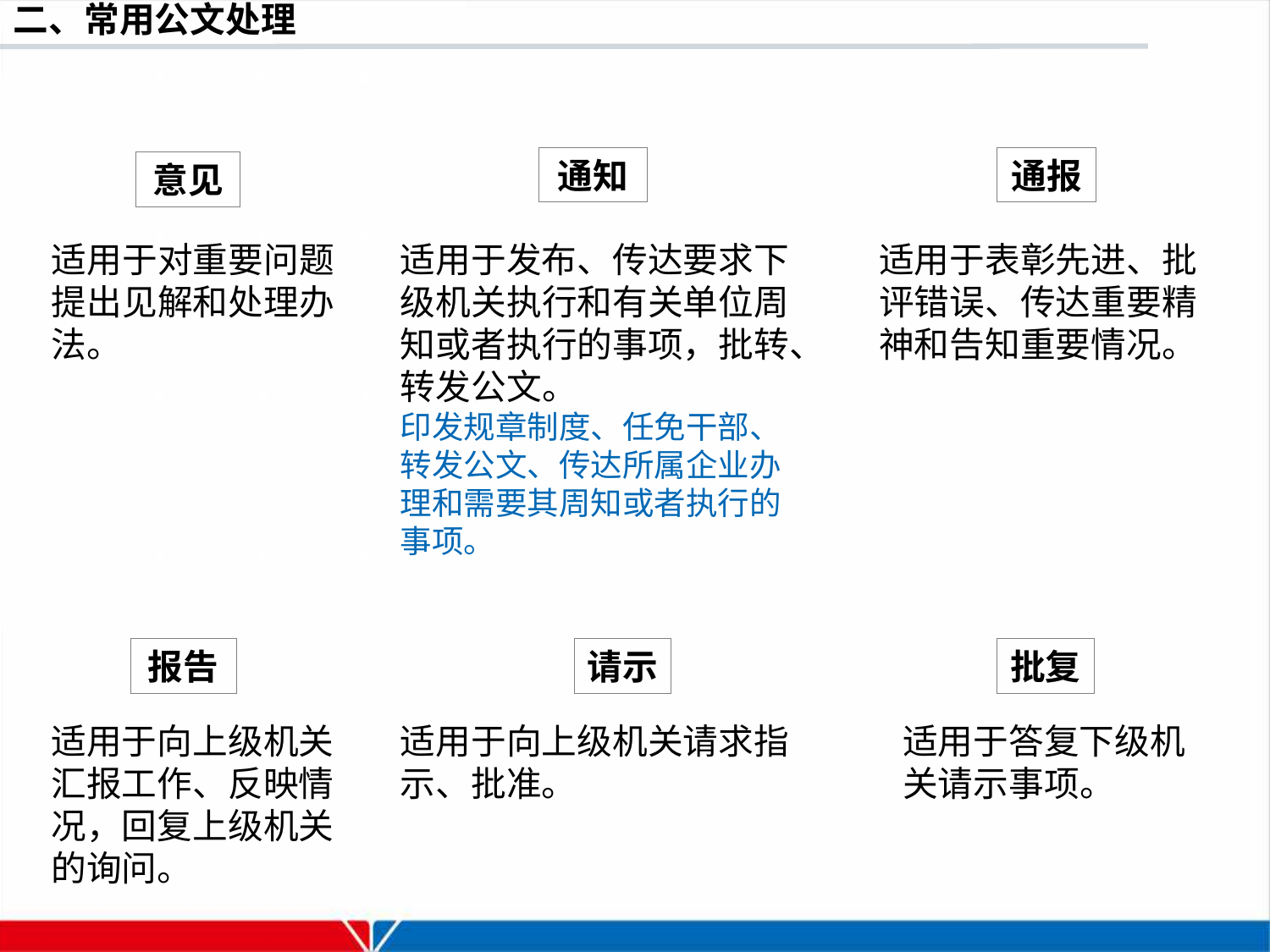

通知
通报
意见
适用于对重要问题提出见解和处理办法。
适用于发布、传达要求下级机关执行和有关单位周知或者执行的事项，批转、转发公文。
印发规章制度、任免干部、转发公文、传达所属企业办理和需要其周知或者执行的事项。
适用于表彰先进、批评错误、传达重要精神和告知重要情况。
报告
请示
批复
适用于向上级机关汇报工作、反映情况，回复上级机关的询问。
适用于向上级机关请求指示、批准。
适用于答复下级机关请示事项。